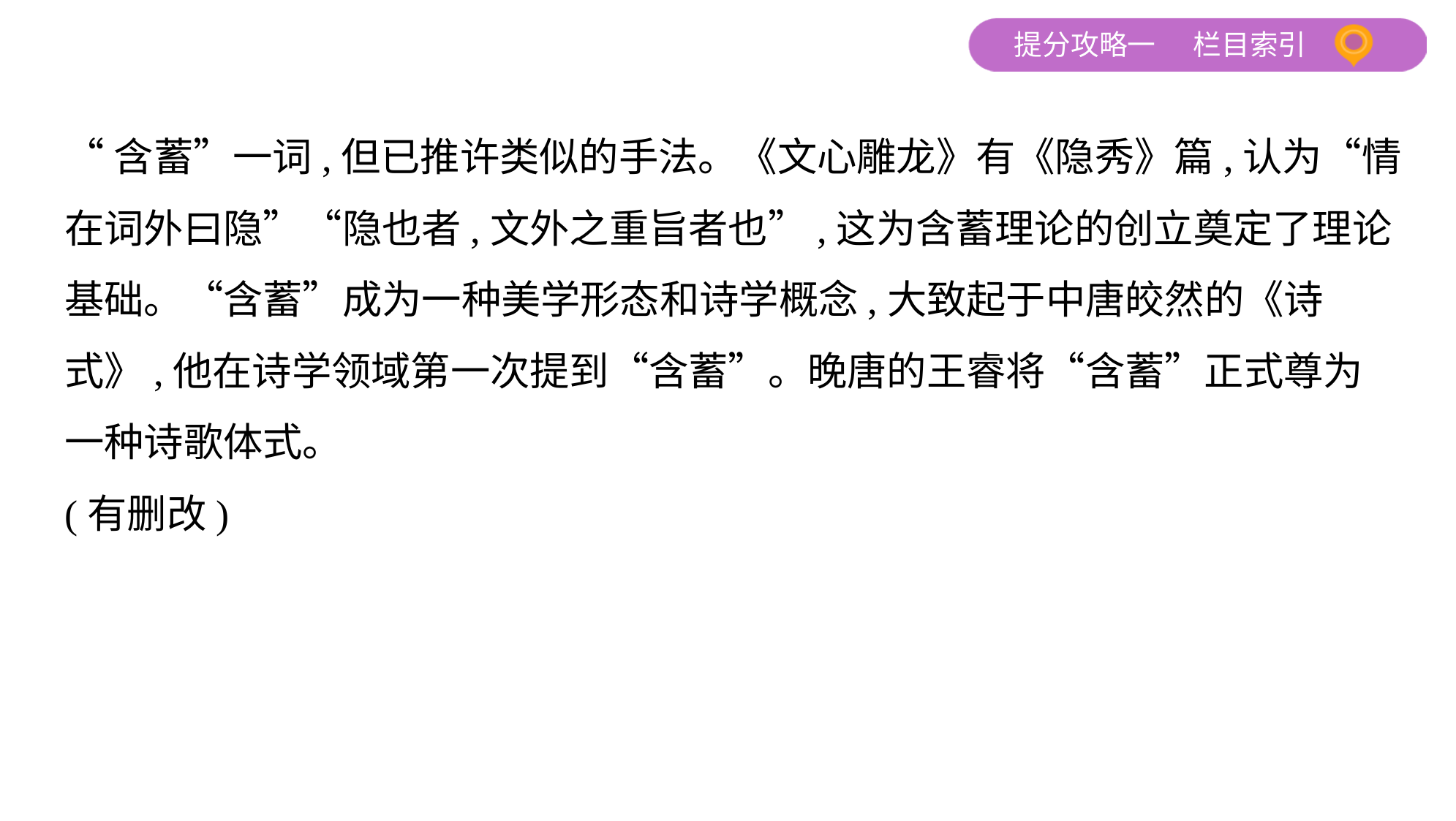

“含蓄”一词,但已推许类似的手法。《文心雕龙》有《隐秀》篇,认为“情
在词外曰隐”“隐也者,文外之重旨者也”,这为含蓄理论的创立奠定了理论
基础。“含蓄”成为一种美学形态和诗学概念,大致起于中唐皎然的《诗
式》,他在诗学领域第一次提到“含蓄”。晚唐的王睿将“含蓄”正式尊为
一种诗歌体式。
(有删改)